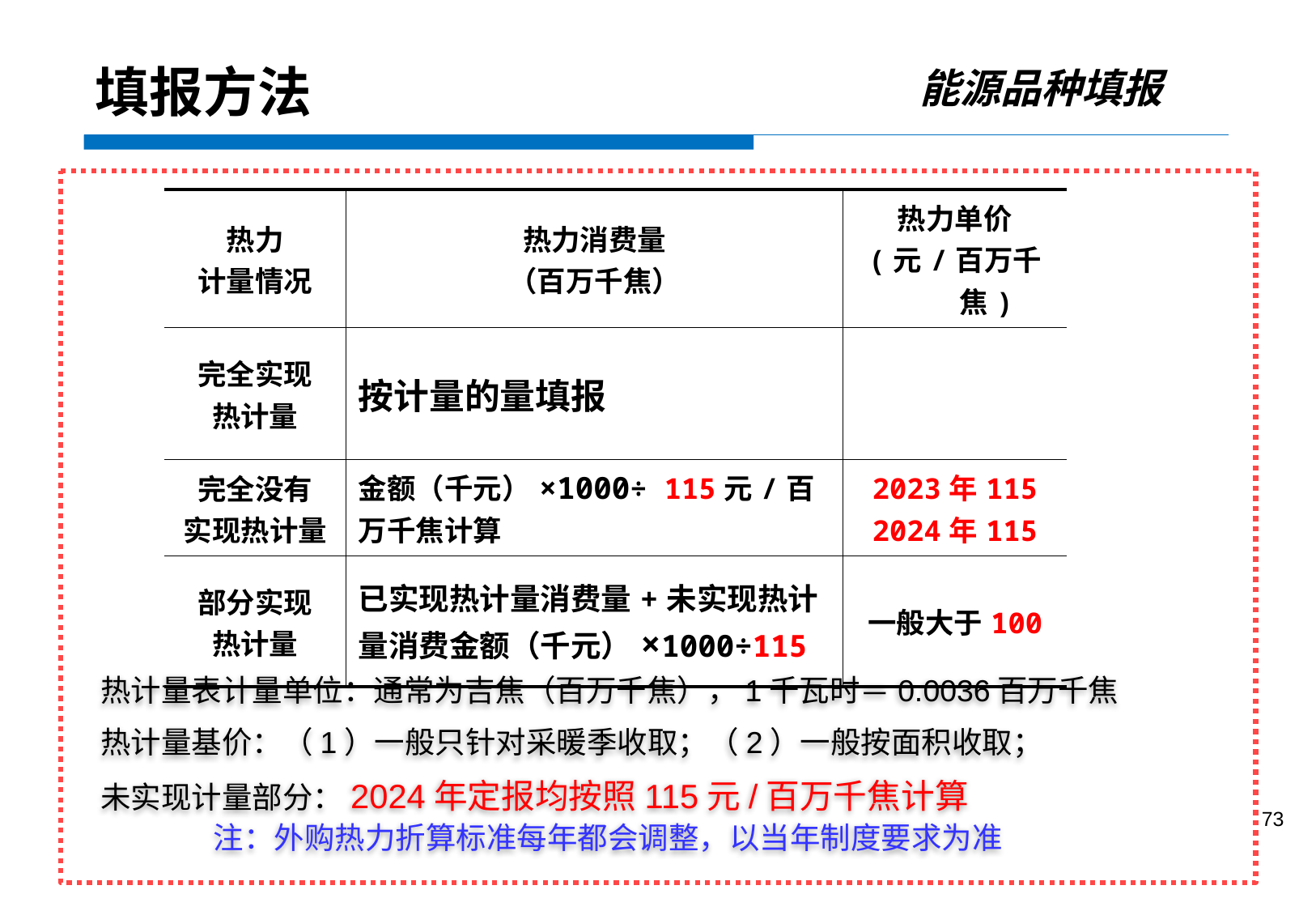

能源品种填报
填报方法

| 热力 计量情况 | 热力消费量 （百万千焦） | 热力单价 (元/百万千焦) |
| --- | --- | --- |
| 完全实现 热计量 | 按计量的量填报 |  |
| 完全没有 实现热计量 | 金额（千元）×1000÷ 115元/百万千焦计算 | 2023年115 2024年115 |
| 部分实现 热计量 | 已实现热计量消费量+未实现热计量消费金额（千元）×1000÷115 | 一般大于100 |
热计量表计量单位：通常为吉焦（百万千焦），1千瓦时＝0.0036百万千焦
热计量基价：（1）一般只针对采暖季收取；（2）一般按面积收取；
未实现计量部分：2024年定报均按照115元/百万千焦计算
              注：外购热力折算标准每年都会调整，以当年制度要求为准
73